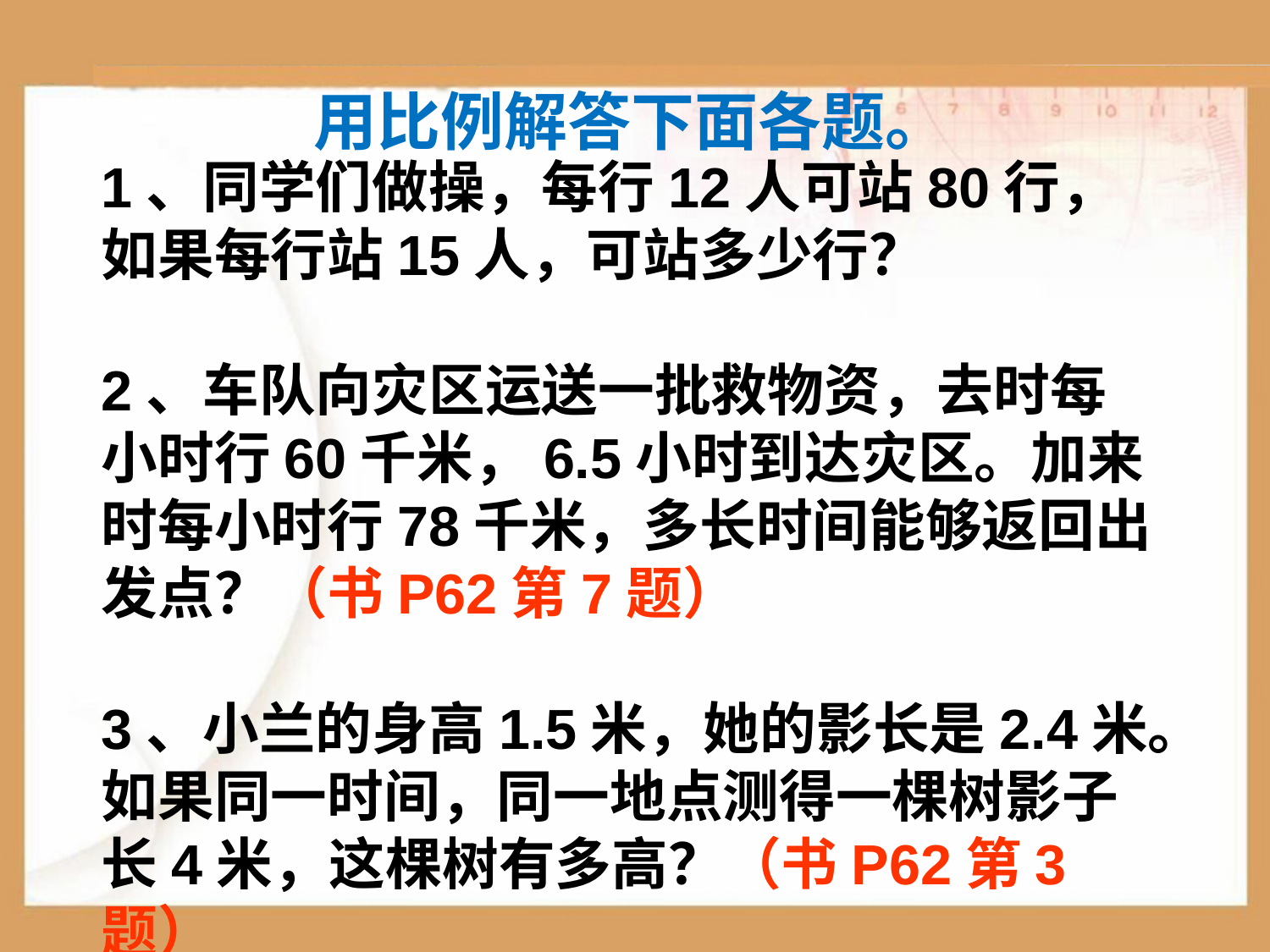

用比例解答下面各题。
1、同学们做操，每行12人可站80行，如果每行站15人，可站多少行？

2、车队向灾区运送一批救物资，去时每小时行60千米，6.5小时到达灾区。加来时每小时行78千米，多长时间能够返回出发点？（书P62第7题）

3、小兰的身高1.5米，她的影长是2.4米。如果同一时间，同一地点测得一棵树影子长4米，这棵树有多高？（书P62第3题）